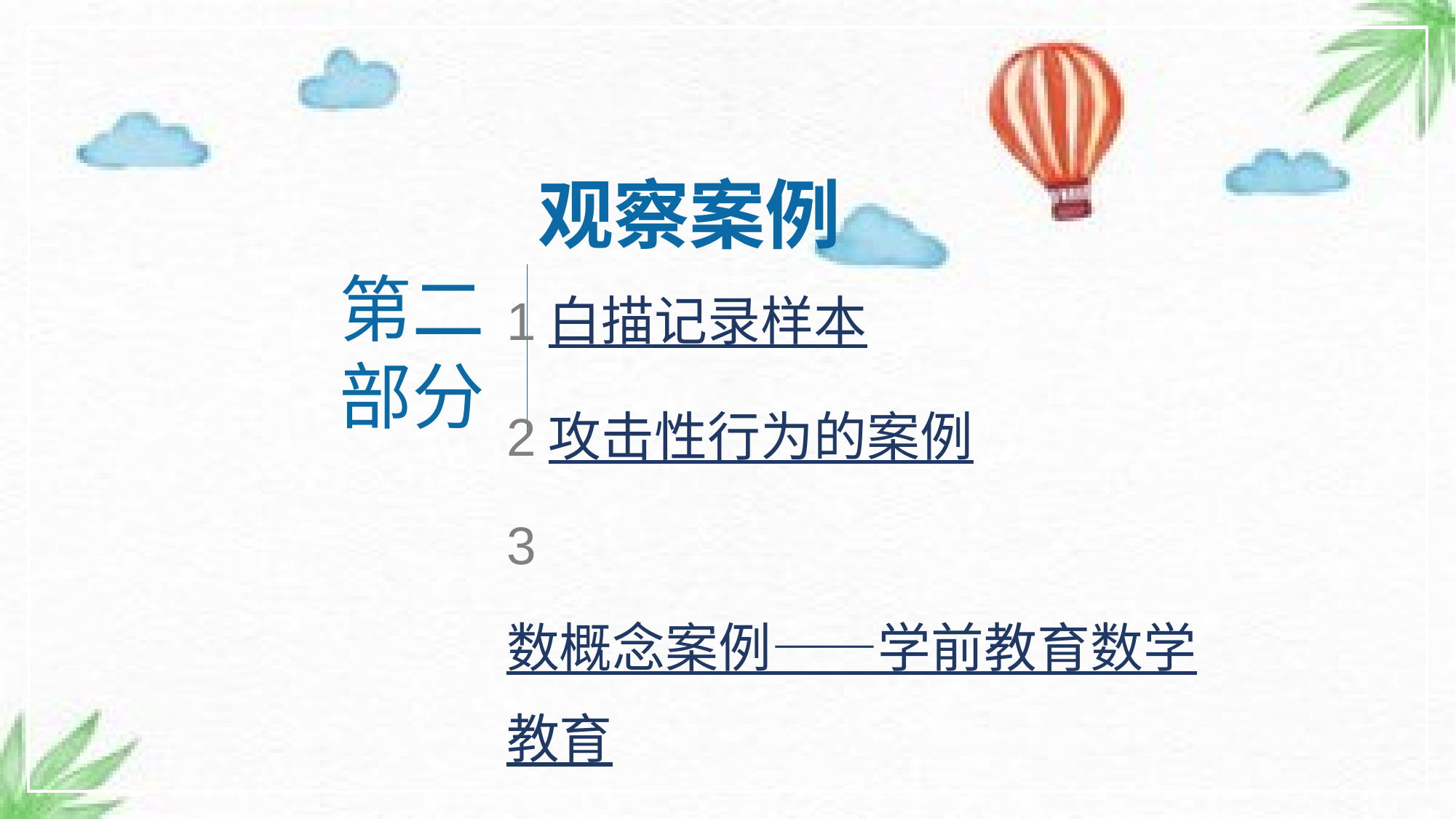

观察案例
1白描记录样本
2攻击性行为的案例
3数概念案例——学前教育数学教育
4印惠琴个案观察案例：剥毛豆比赛
第二部分